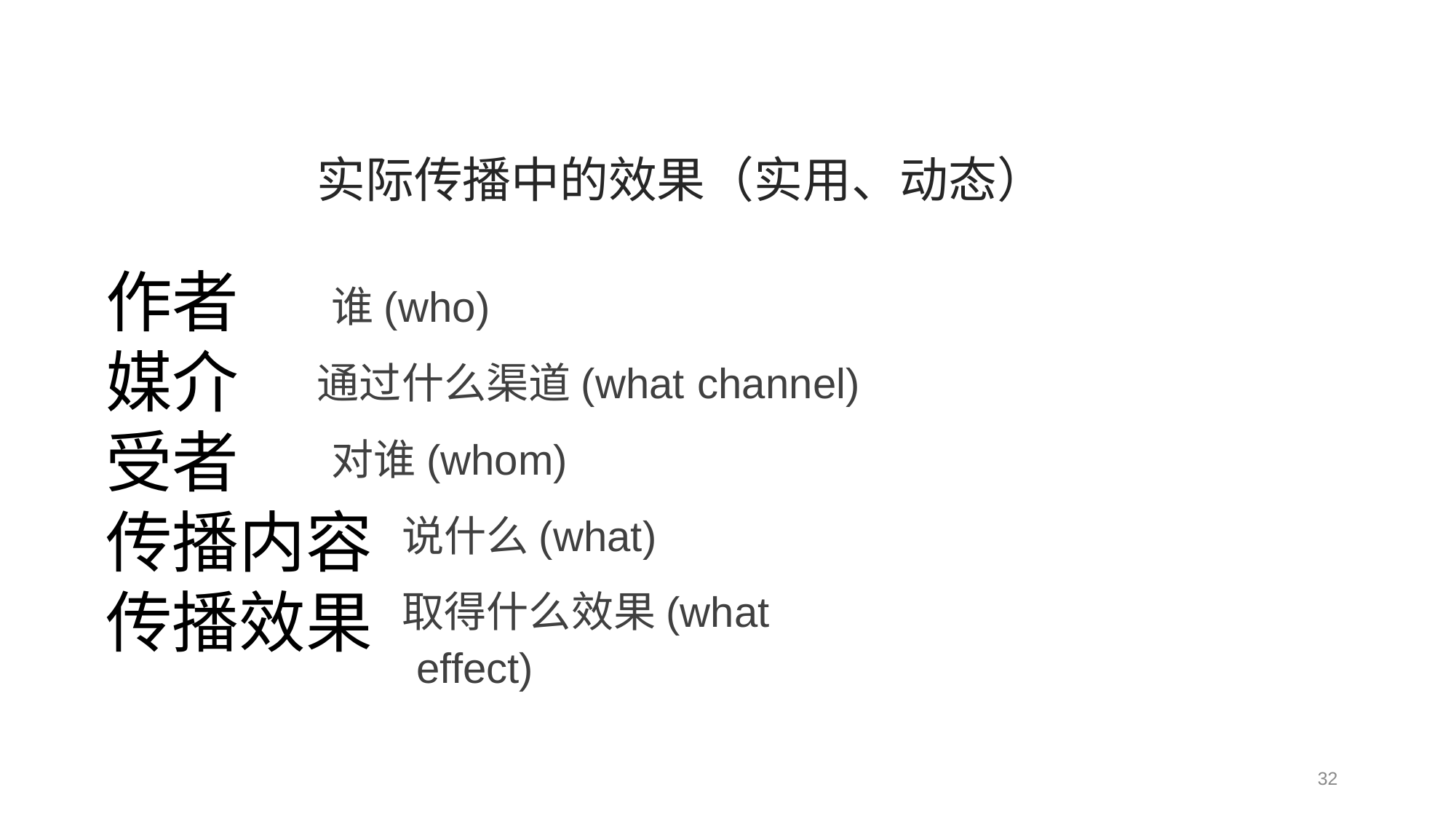

实际传播中的效果（实用、动态） 谁(who)
通过什么渠道(what channel) 对谁(whom)
说什么(what)
取得什么效果(what effect)
作者
媒介
受者
传播内容
传播效果
32